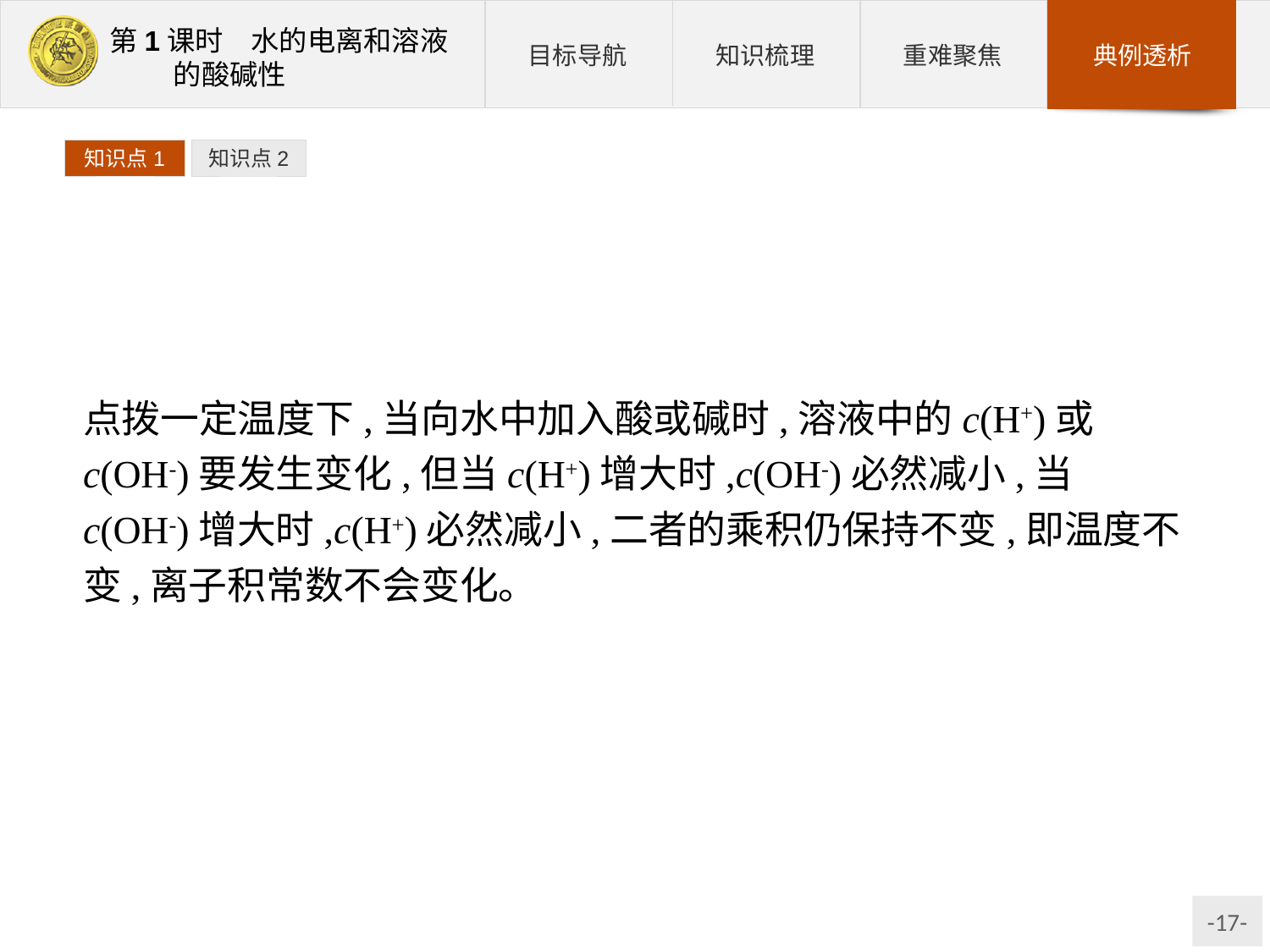

知识点1
知识点2
点拨一定温度下,当向水中加入酸或碱时,溶液中的c(H+)或c(OH-)要发生变化,但当c(H+)增大时,c(OH-)必然减小,当c(OH-)增大时,c(H+)必然减小,二者的乘积仍保持不变,即温度不变,离子积常数不会变化。